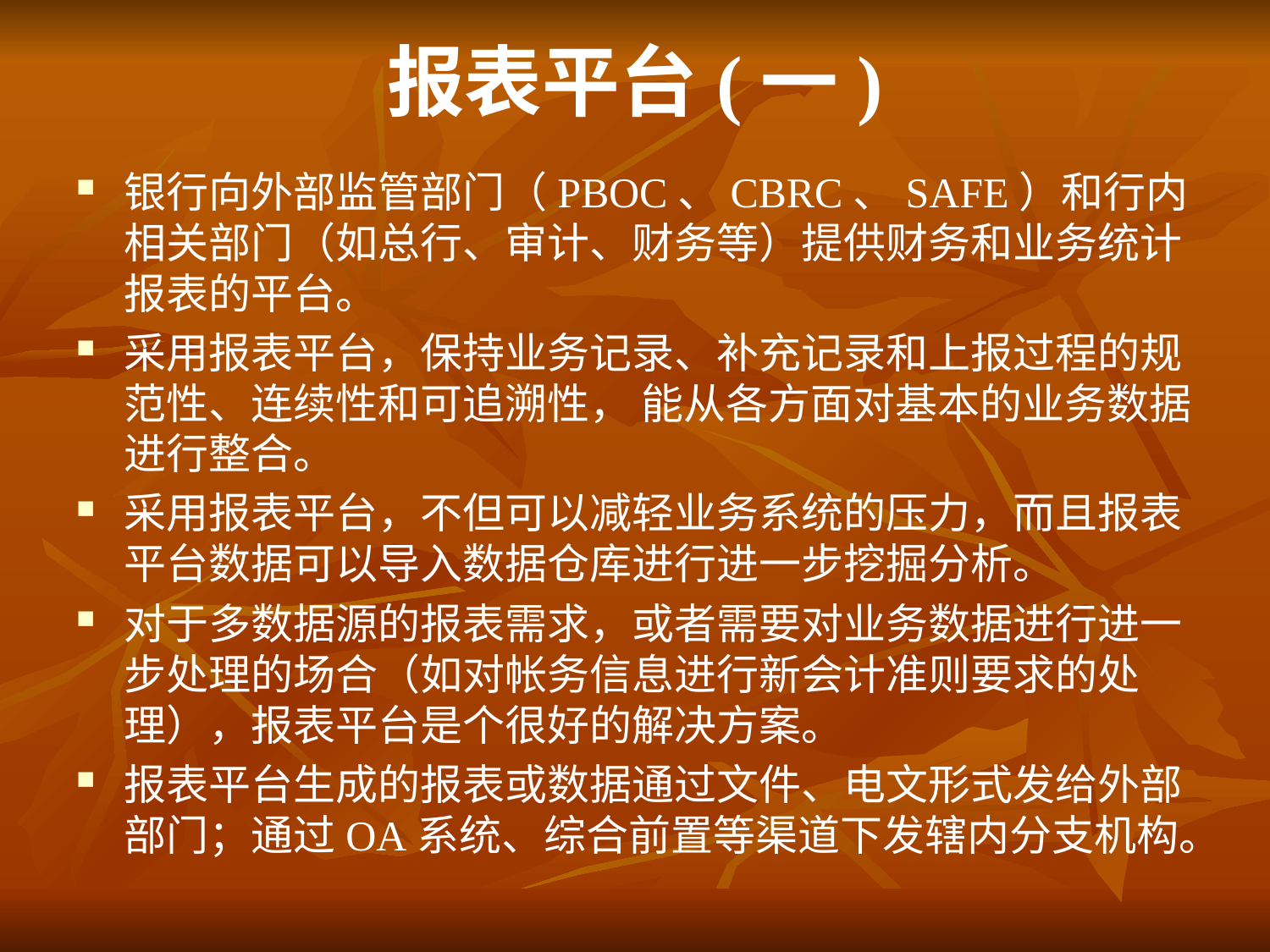

# 报表平台(一)
银行向外部监管部门（PBOC、CBRC、SAFE）和行内相关部门（如总行、审计、财务等）提供财务和业务统计报表的平台。
采用报表平台，保持业务记录、补充记录和上报过程的规范性、连续性和可追溯性， 能从各方面对基本的业务数据进行整合。
采用报表平台，不但可以减轻业务系统的压力，而且报表平台数据可以导入数据仓库进行进一步挖掘分析。
对于多数据源的报表需求，或者需要对业务数据进行进一步处理的场合（如对帐务信息进行新会计准则要求的处理），报表平台是个很好的解决方案。
报表平台生成的报表或数据通过文件、电文形式发给外部部门；通过OA系统、综合前置等渠道下发辖内分支机构。